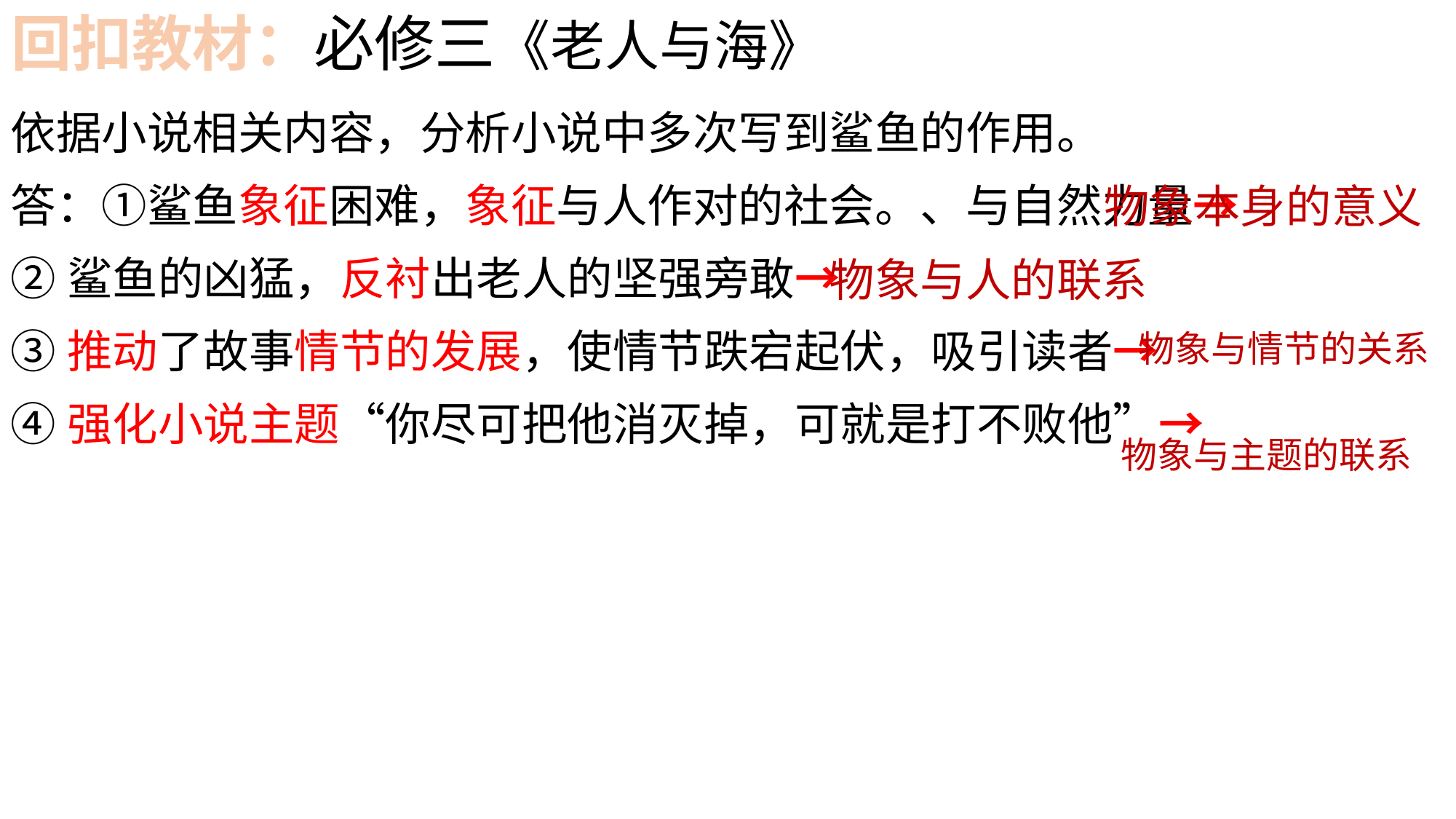

回扣教材：必修三《老人与海》
依据小说相关内容，分析小说中多次写到鲨鱼的作用。
答：①鲨鱼象征困难，象征与人作对的社会。、与自然力量→
②鲨鱼的凶猛，反衬出老人的坚强旁敢→
③推动了故事情节的发展，使情节跌宕起伏，吸引读者→
④强化小说主题“你尽可把他消灭掉，可就是打不败他”→
物象本身的意义
物象与人的联系
物象与情节的关系
物象与主题的联系